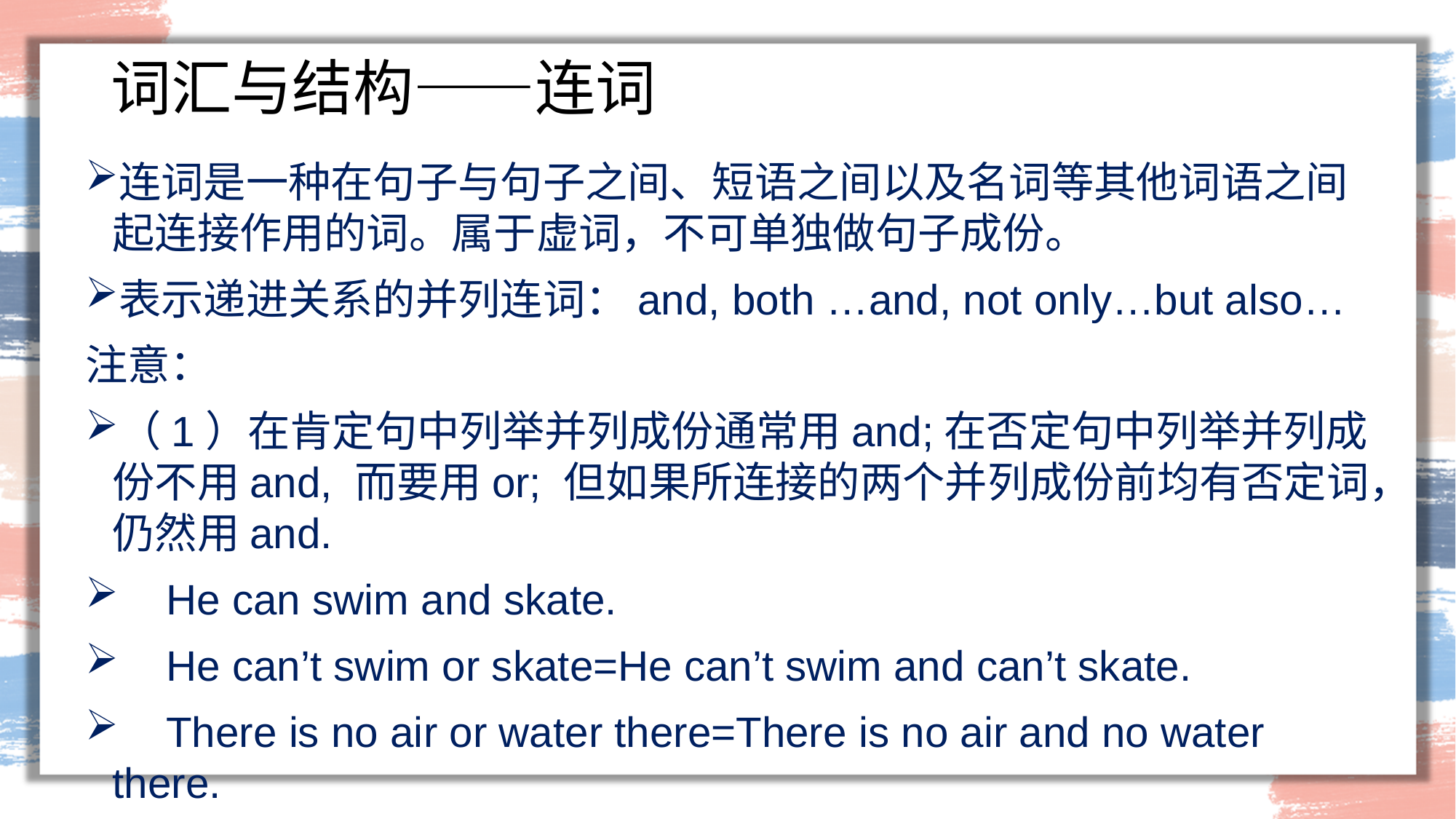

# 词汇与结构——连词
连词是一种在句子与句子之间、短语之间以及名词等其他词语之间起连接作用的词。属于虚词，不可单独做句子成份。
表示递进关系的并列连词：and, both …and, not only…but also…
注意：
（1）在肯定句中列举并列成份通常用and;在否定句中列举并列成份不用and, 而要用or; 但如果所连接的两个并列成份前均有否定词，仍然用and.
    He can swim and skate.
    He can’t swim or skate=He can’t swim and can’t skate.
    There is no air or water there=There is no air and no water there.